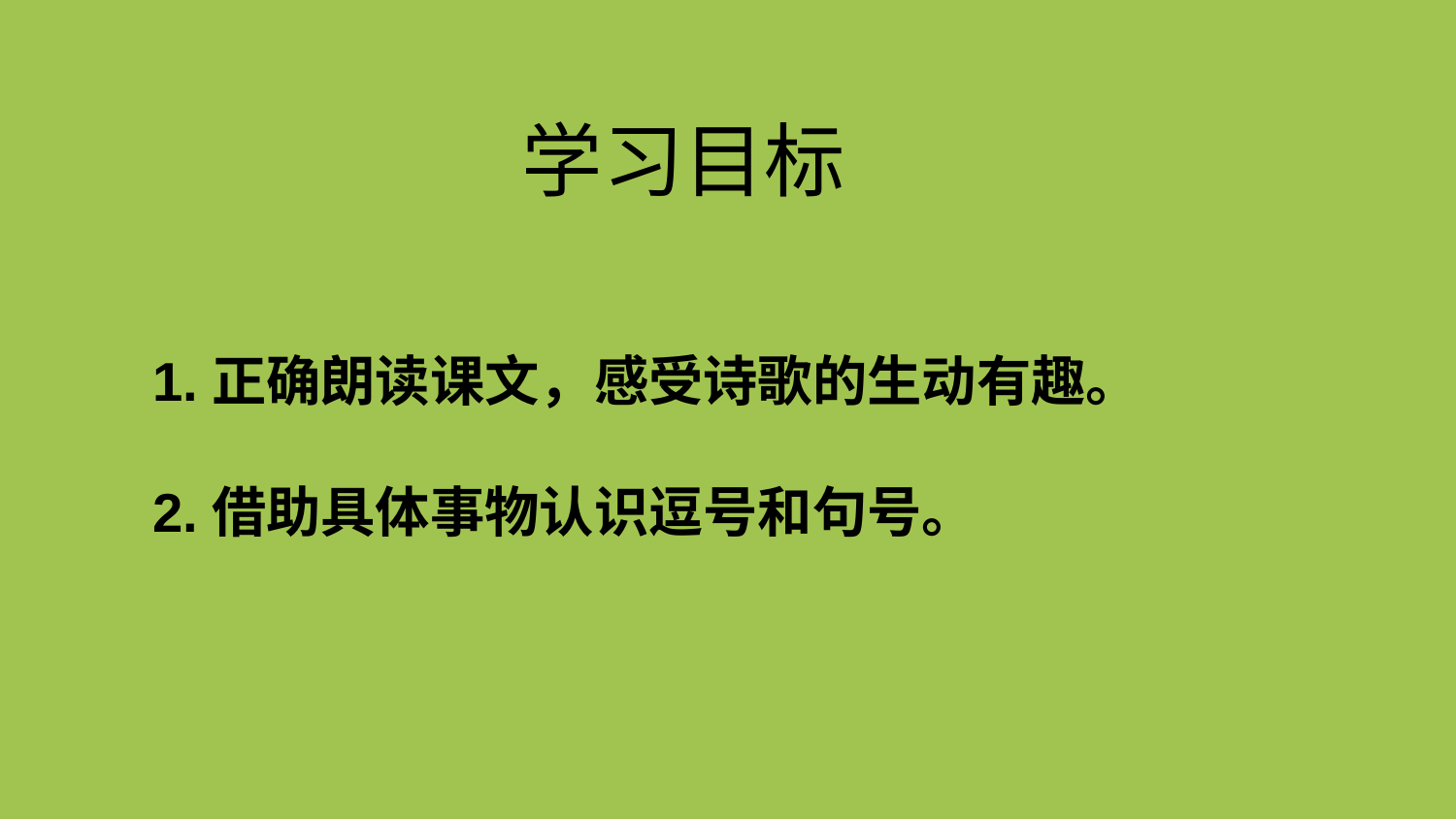

学习目标
1.正确朗读课文，感受诗歌的生动有趣。
2.借助具体事物认识逗号和句号。
https://www.ypppt.com/